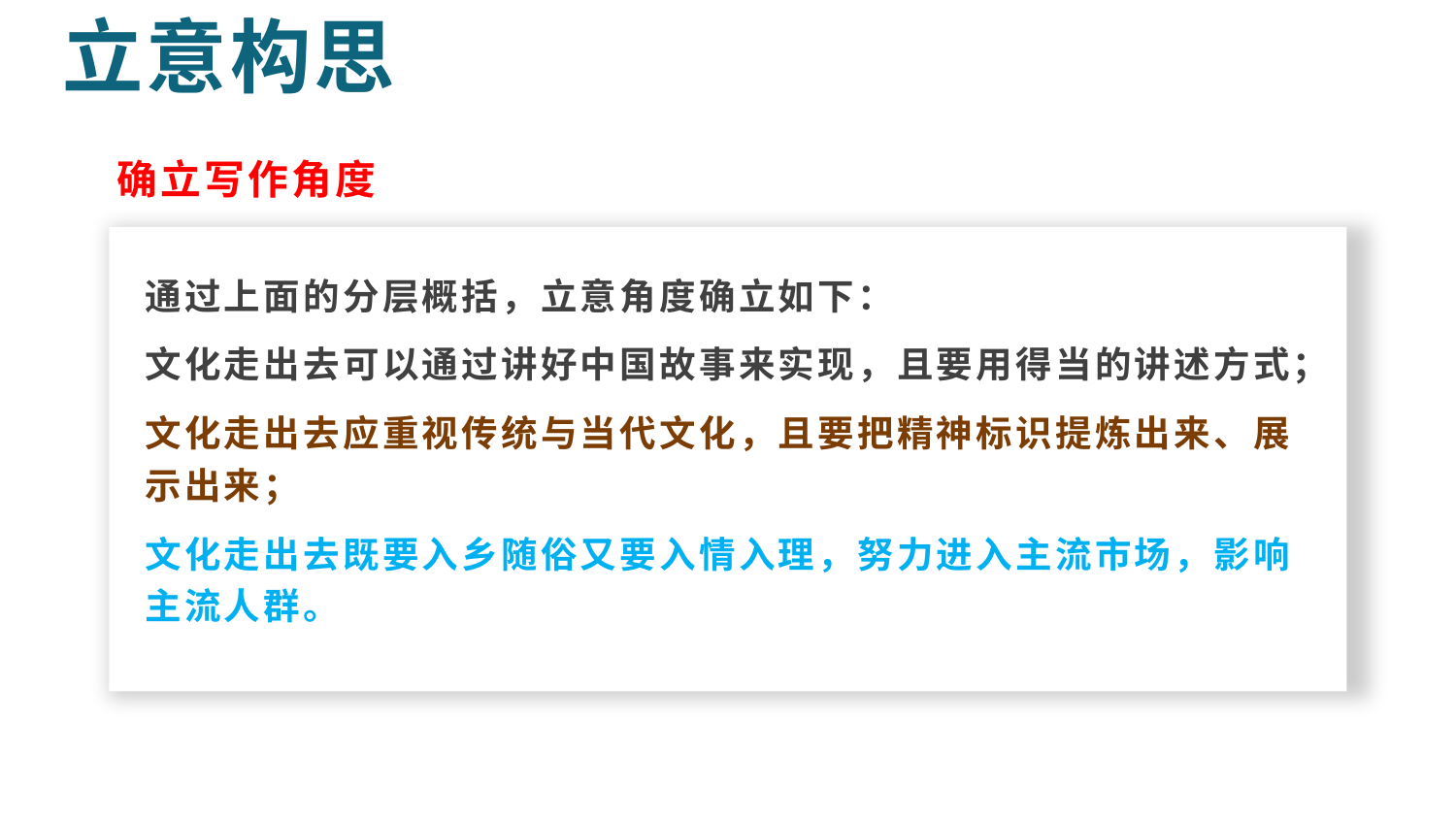

立意构思
确立写作角度

通过上面的分层概括，立意角度确立如下：
文化走出去可以通过讲好中国故事来实现，且要用得当的讲述方式；
文化走出去应重视传统与当代文化，且要把精神标识提炼出来、展示出来；
文化走出去既要入乡随俗又要入情入理，努力进入主流市场，影响主流人群。